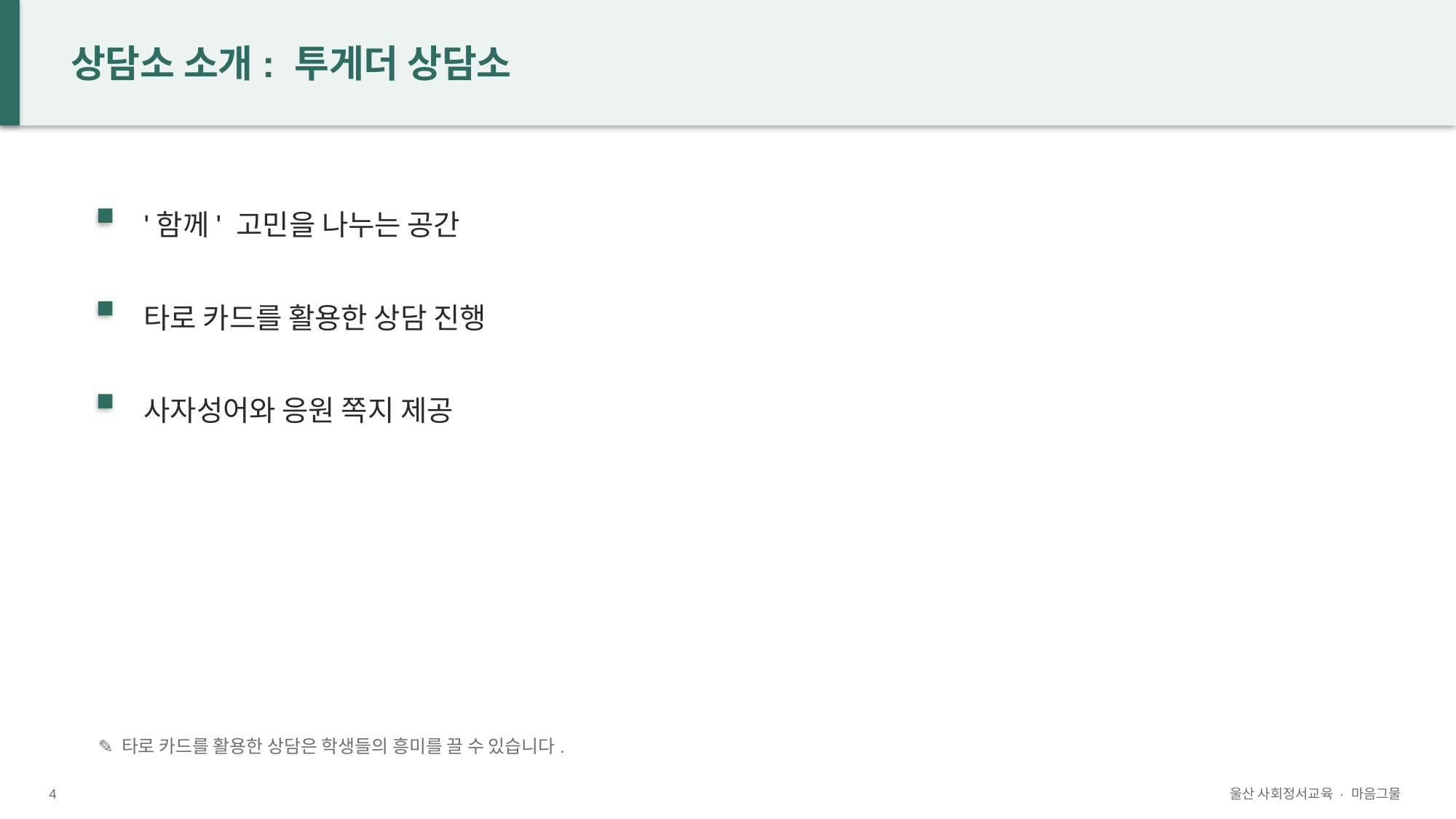

상담소 소개: 투게더 상담소
'함께' 고민을 나누는 공간

타로 카드를 활용한 상담 진행

사자성어와 응원 쪽지 제공

✎ 타로 카드를 활용한 상담은 학생들의 흥미를 끌 수 있습니다.
4
울산 사회정서교육 · 마음그물